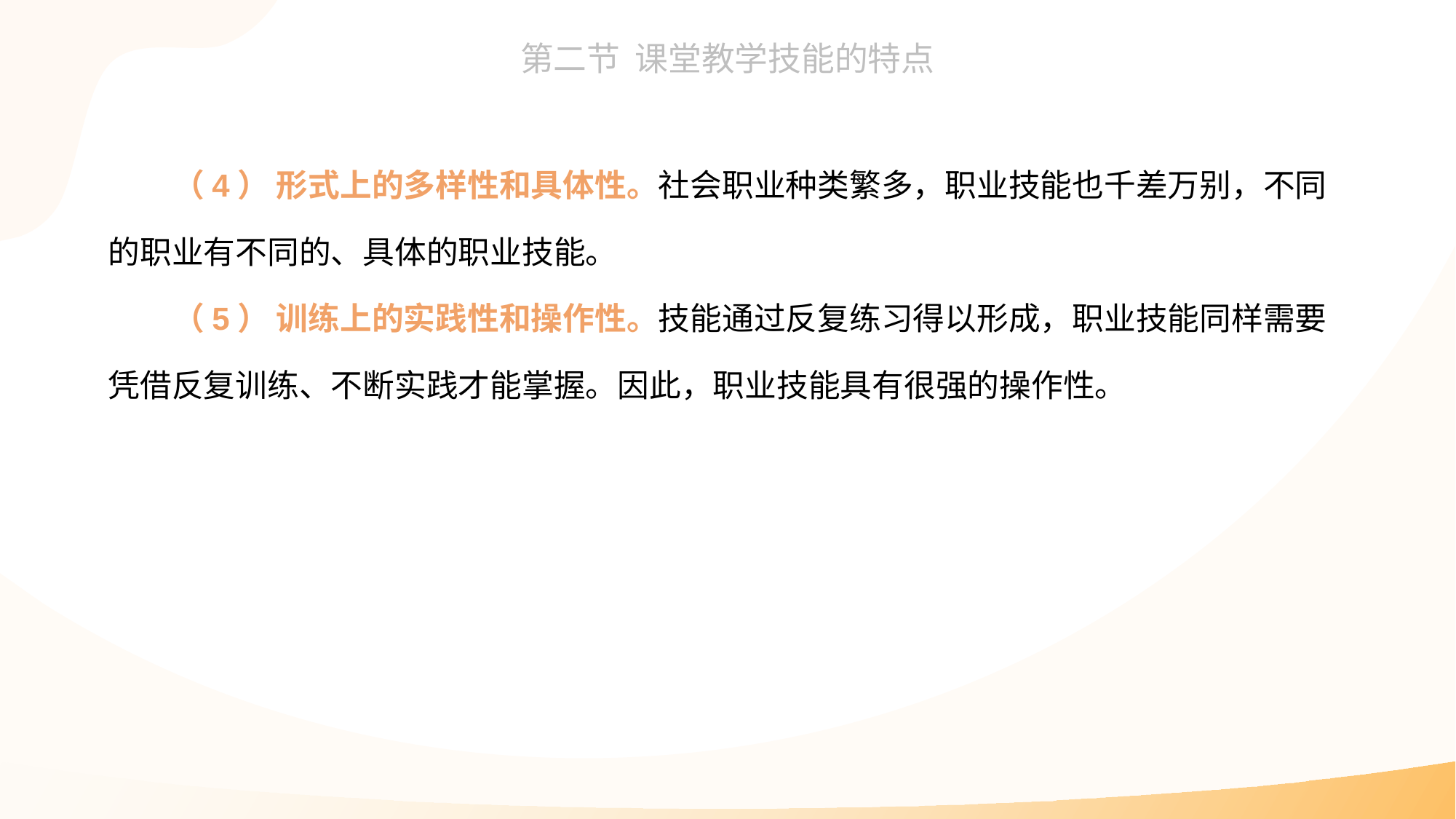

（4） 形式上的多样性和具体性。社会职业种类繁多，职业技能也千差万别，不同的职业有不同的、具体的职业技能。
（5） 训练上的实践性和操作性。技能通过反复练习得以形成，职业技能同样需要凭借反复训练、不断实践才能掌握。因此，职业技能具有很强的操作性。